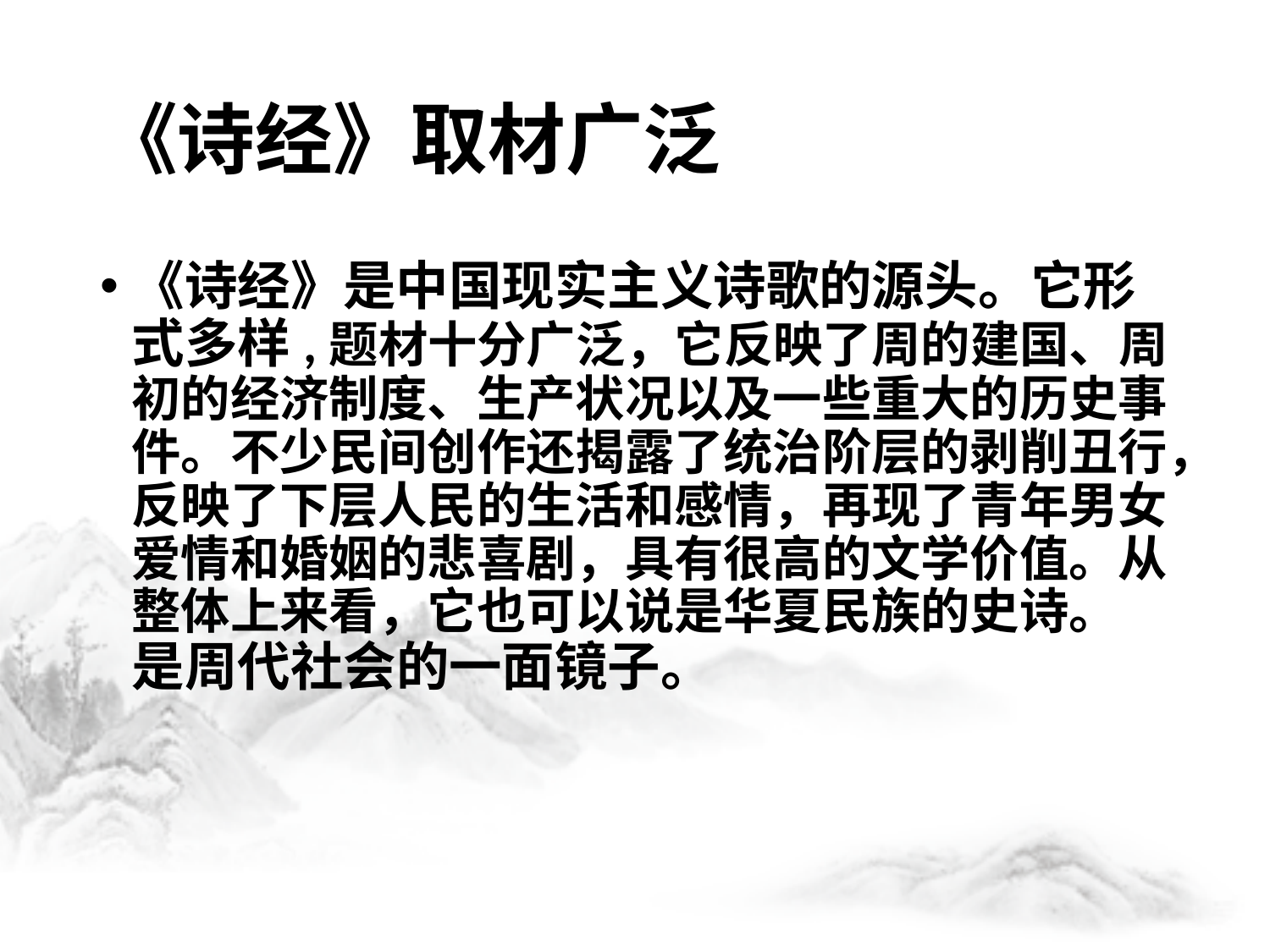

# 《诗经》取材广泛
《诗经》是中国现实主义诗歌的源头。它形式多样,题材十分广泛，它反映了周的建国、周初的经济制度、生产状况以及一些重大的历史事件。不少民间创作还揭露了统治阶层的剥削丑行，反映了下层人民的生活和感情，再现了青年男女爱情和婚姻的悲喜剧，具有很高的文学价值。从整体上来看，它也可以说是华夏民族的史诗。是周代社会的一面镜子。